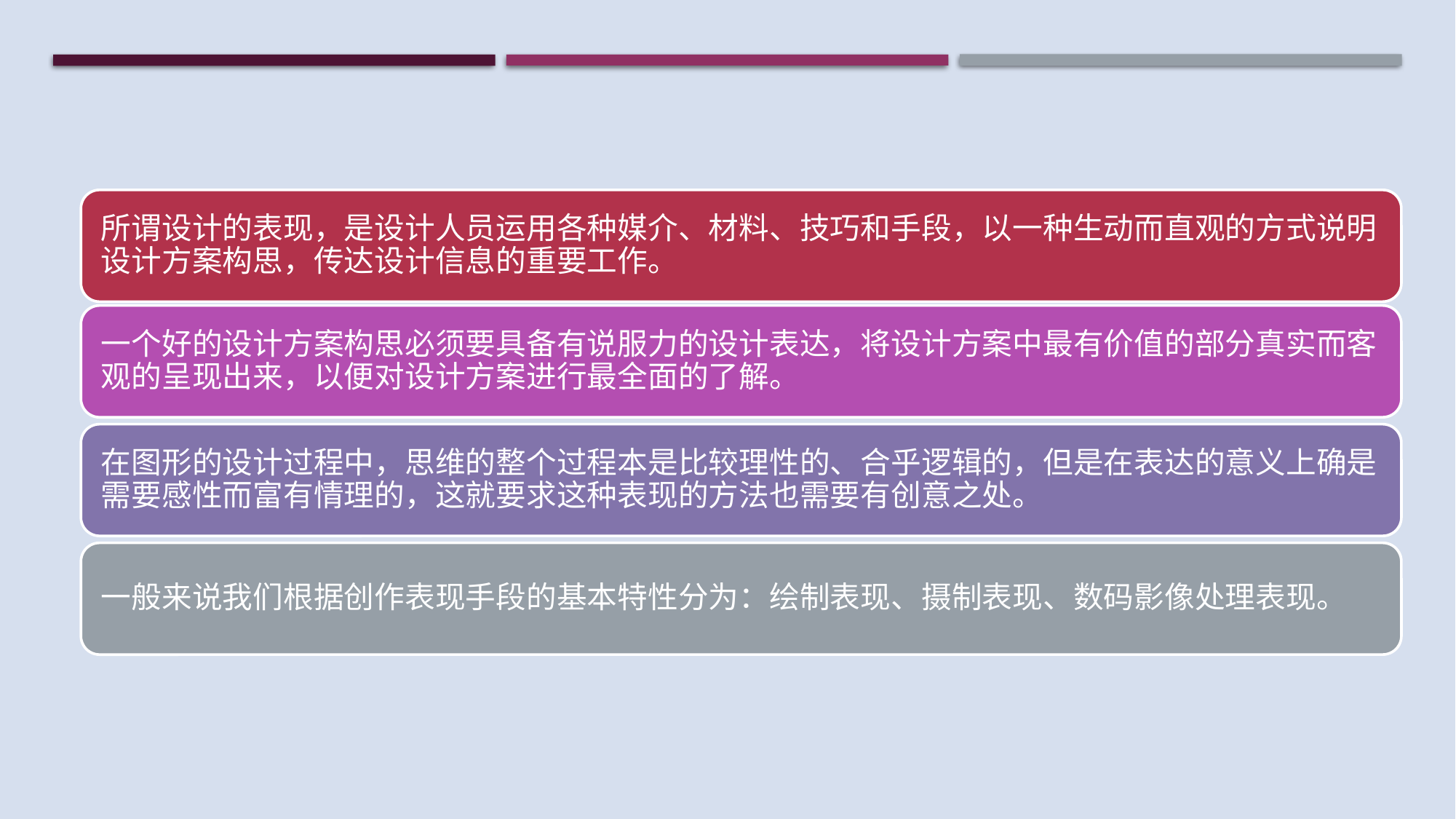

所谓设计的表现，是设计人员运用各种媒介、材料、技巧和手段，以一种生动而直观的方式说明设计方案构思，传达设计信息的重要工作。
一个好的设计方案构思必须要具备有说服力的设计表达，将设计方案中最有价值的部分真实而客观的呈现出来，以便对设计方案进行最全面的了解。
在图形的设计过程中，思维的整个过程本是比较理性的、合乎逻辑的，但是在表达的意义上确是需要感性而富有情理的，这就要求这种表现的方法也需要有创意之处。
一般来说我们根据创作表现手段的基本特性分为：绘制表现、摄制表现、数码影像处理表现。